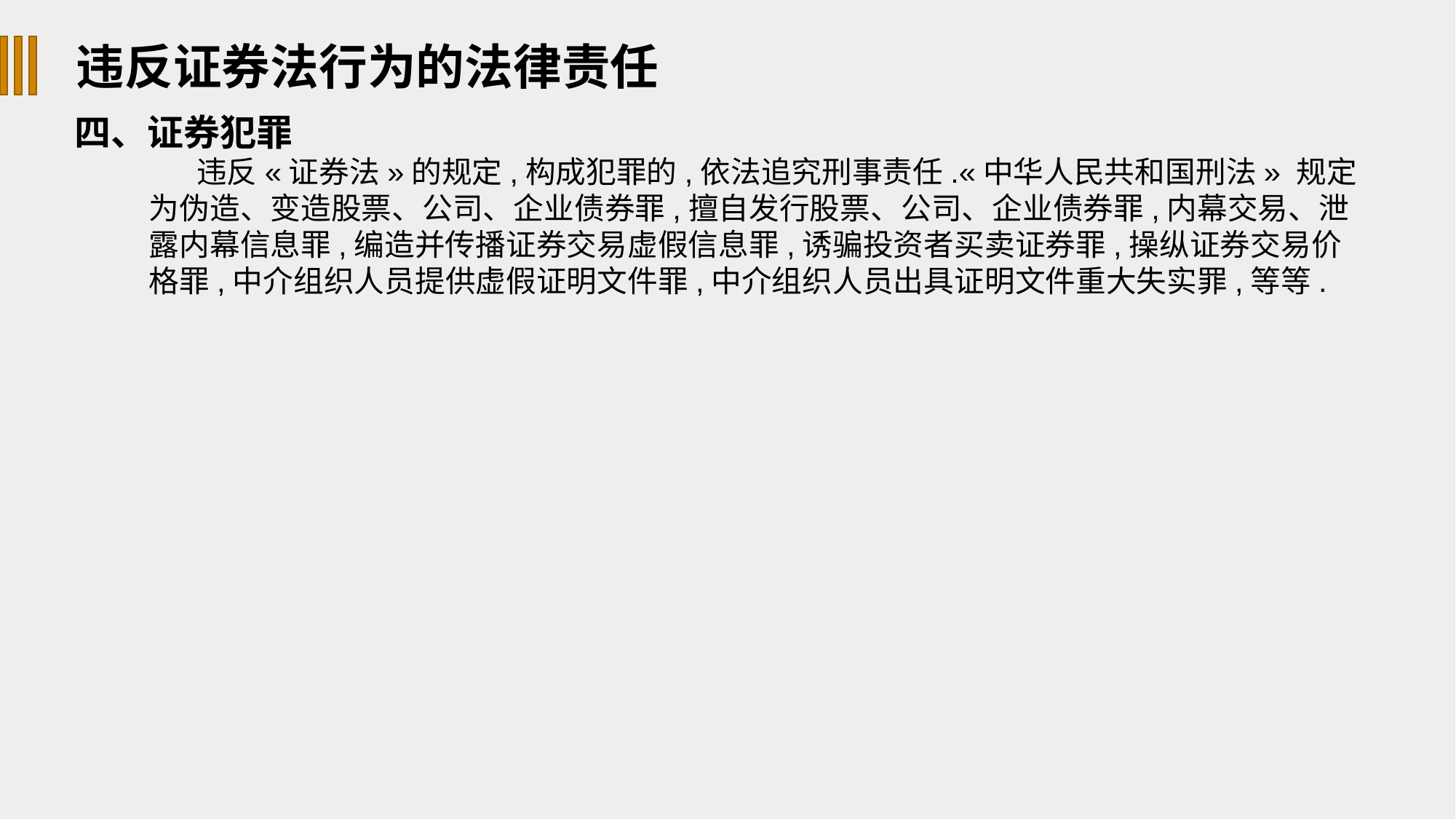

违反证券法行为的法律责任

四、证券犯罪
      违反«证券法»的规定,构成犯罪的,依法追究刑事责任.«中华人民共和国刑法» 规定为伪造、变造股票、公司、企业债券罪,擅自发行股票、公司、企业债券罪,内幕交易、泄露内幕信息罪,编造并传播证券交易虚假信息罪,诱骗投资者买卖证券罪,操纵证券交易价格罪,中介组织人员提供虚假证明文件罪,中介组织人员出具证明文件重大失实罪,等等.